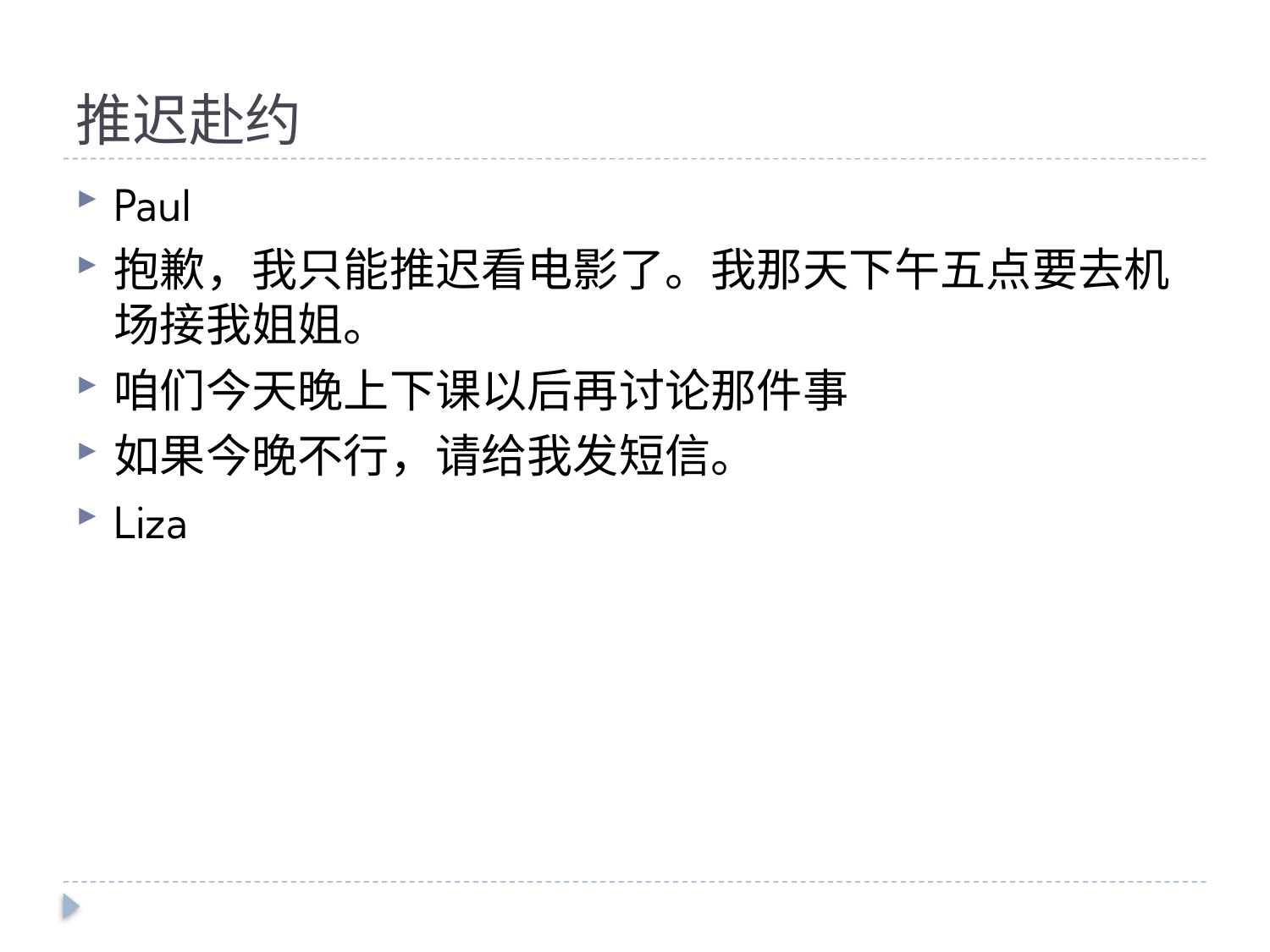

# 推迟赴约
Paul
抱歉，我只能推迟看电影了。我那天下午五点要去机场接我姐姐。
咱们今天晚上下课以后再讨论那件事
如果今晚不行，请给我发短信。
Liza